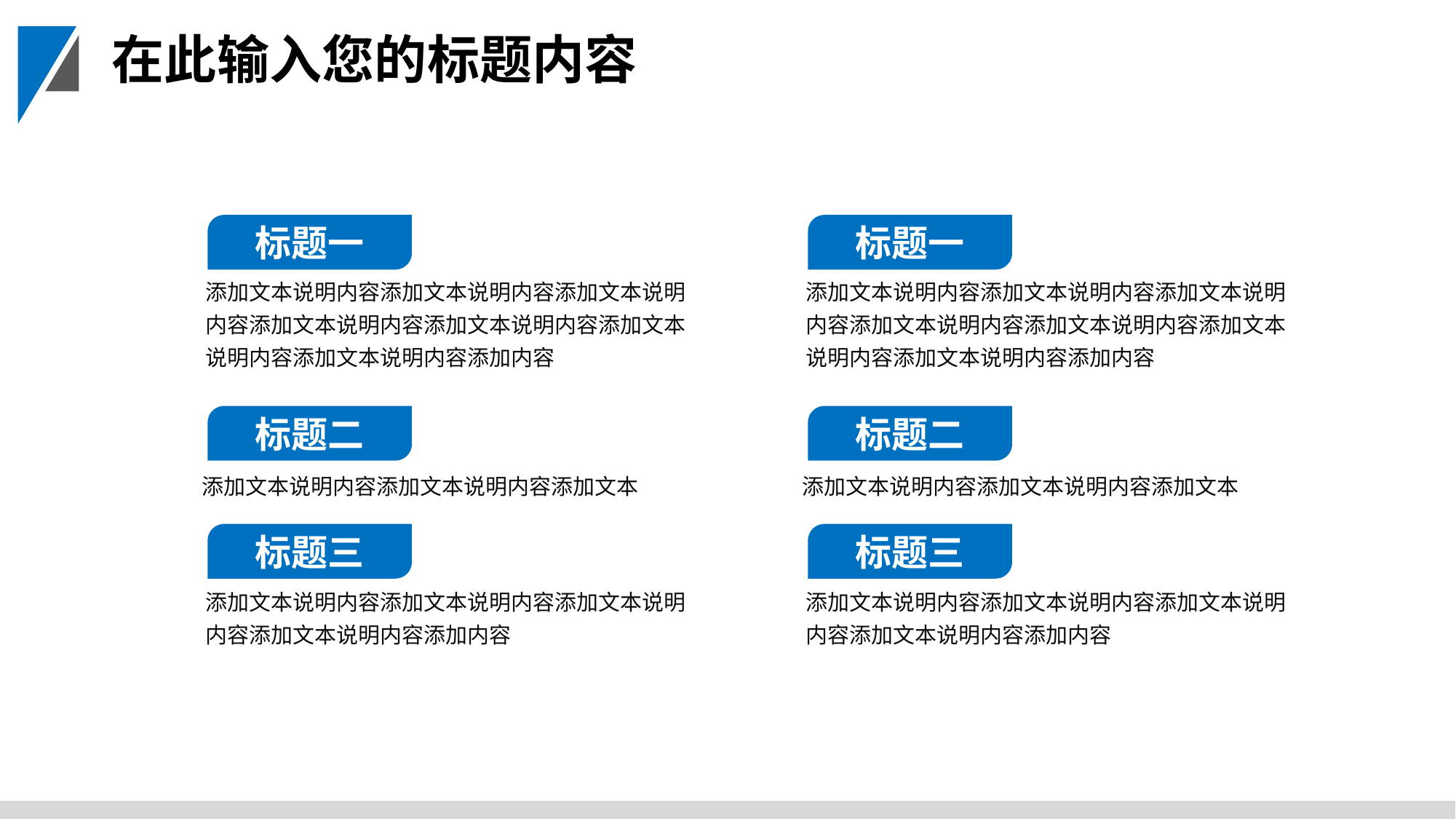

在此输入您的标题内容
标题一
标题一
添加文本说明内容添加文本说明内容添加文本说明内容添加文本说明内容添加文本说明内容添加文本说明内容添加文本说明内容添加内容
添加文本说明内容添加文本说明内容添加文本说明内容添加文本说明内容添加文本说明内容添加文本说明内容添加文本说明内容添加内容
标题二
标题二
添加文本说明内容添加文本说明内容添加文本
添加文本说明内容添加文本说明内容添加文本
标题三
标题三
添加文本说明内容添加文本说明内容添加文本说明内容添加文本说明内容添加内容
添加文本说明内容添加文本说明内容添加文本说明内容添加文本说明内容添加内容